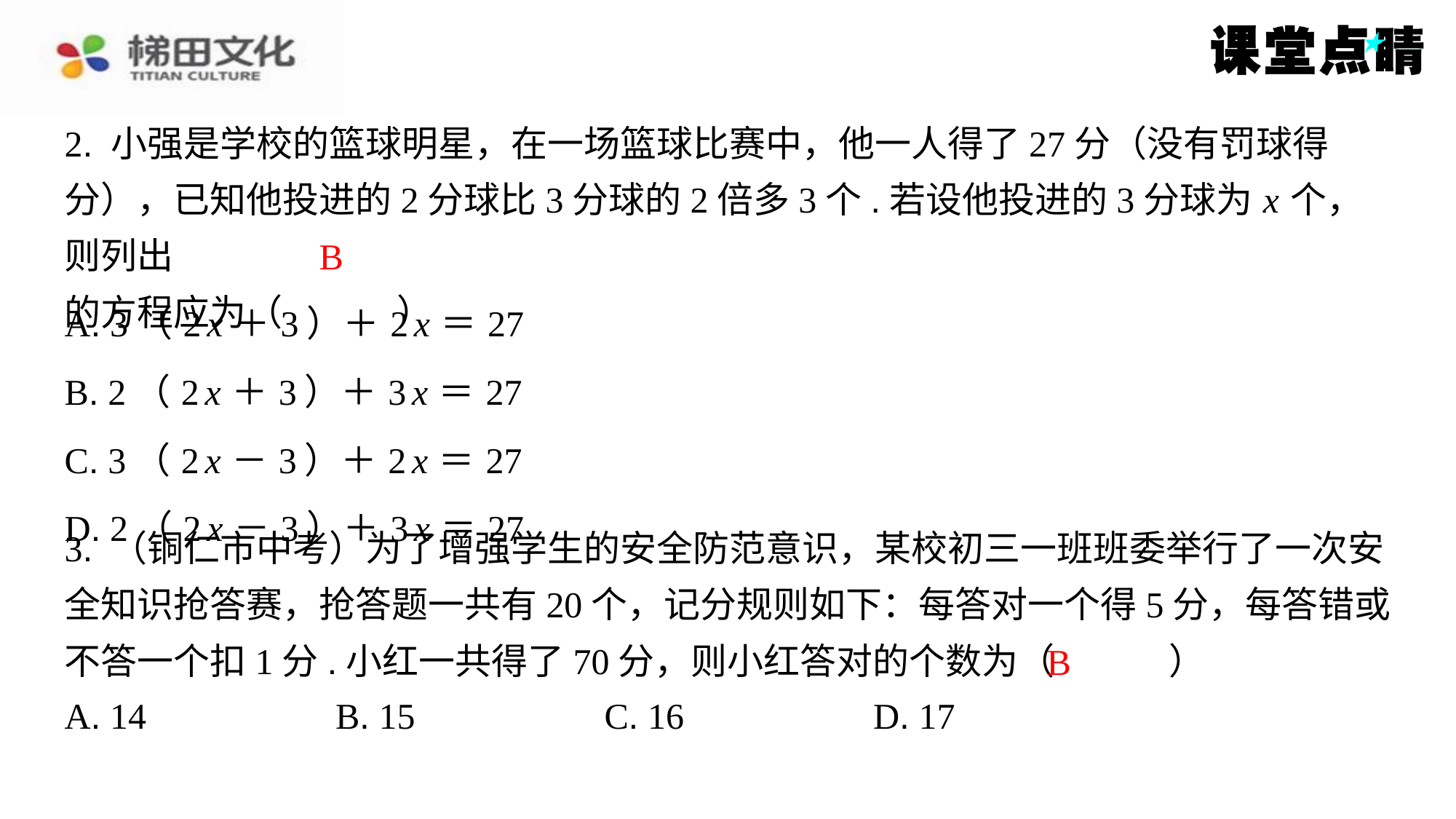

2. 小强是学校的篮球明星，在一场篮球比赛中，他一人得了27分（没有罚球得
分），已知他投进的2分球比3分球的2倍多3个.若设他投进的3分球为 x 个，则列出
的方程应为（　B　）
B
| A. 3（2 x ＋3）＋2 x ＝27 |
| --- |
| B. 2（2 x ＋3）＋3 x ＝27 |
| C. 3（2 x －3）＋2 x ＝27 |
| D. 2（2 x －3）＋3 x ＝27 |
3. （铜仁市中考）为了增强学生的安全防范意识，某校初三一班班委举行了一次安
全知识抢答赛，抢答题一共有20个，记分规则如下：每答对一个得5分，每答错或
不答一个扣1分.小红一共得了70分，则小红答对的个数为（　B　）
B
| A. 14 | B. 15 | C. 16 | D. 17 |
| --- | --- | --- | --- |